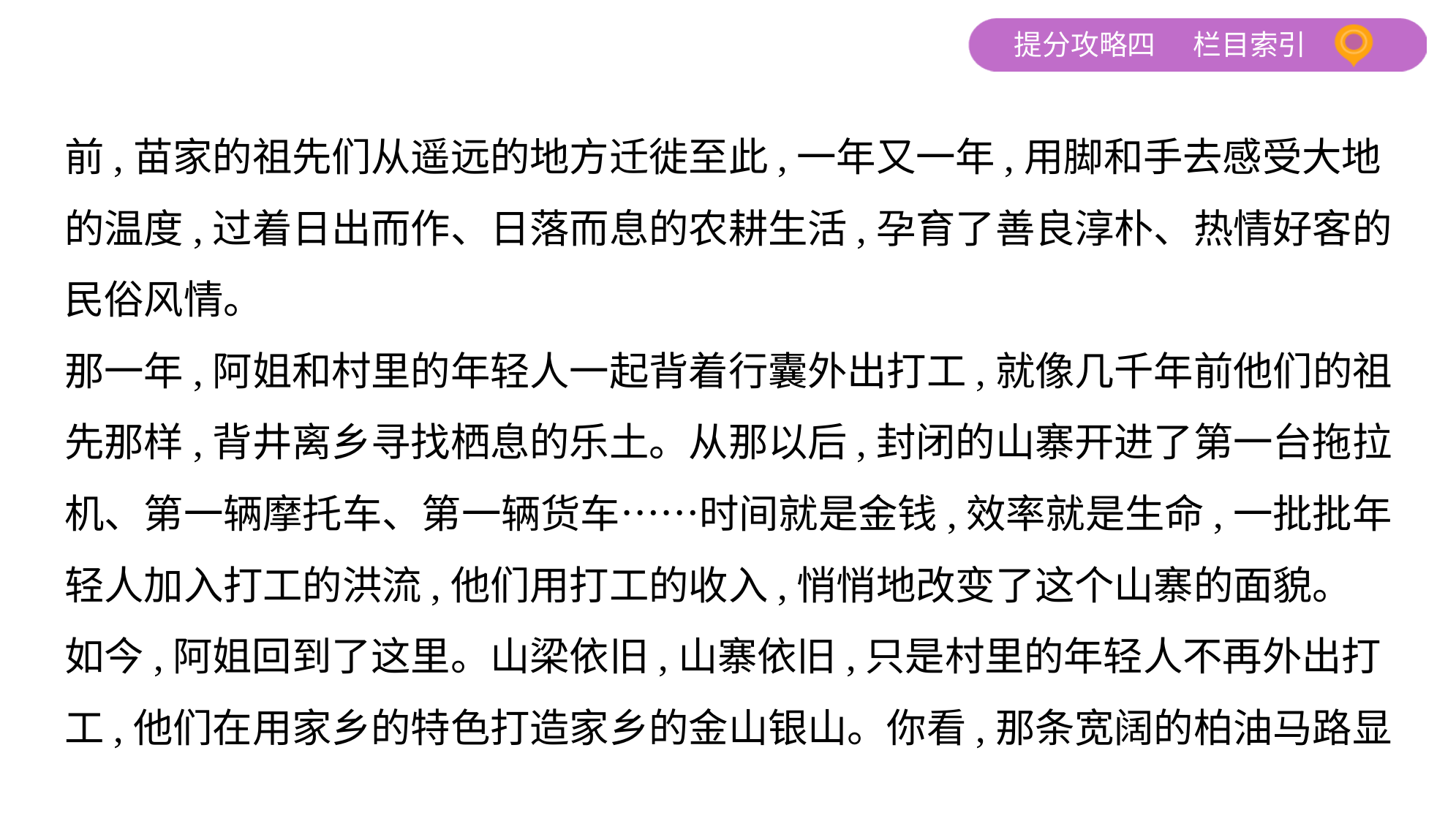

前,苗家的祖先们从遥远的地方迁徙至此,一年又一年,用脚和手去感受大地
的温度,过着日出而作、日落而息的农耕生活,孕育了善良淳朴、热情好客的
民俗风情。
那一年,阿姐和村里的年轻人一起背着行囊外出打工,就像几千年前他们的祖
先那样,背井离乡寻找栖息的乐土。从那以后,封闭的山寨开进了第一台拖拉
机、第一辆摩托车、第一辆货车……时间就是金钱,效率就是生命,一批批年
轻人加入打工的洪流,他们用打工的收入,悄悄地改变了这个山寨的面貌。
如今,阿姐回到了这里。山梁依旧,山寨依旧,只是村里的年轻人不再外出打
工,他们在用家乡的特色打造家乡的金山银山。你看,那条宽阔的柏油马路显